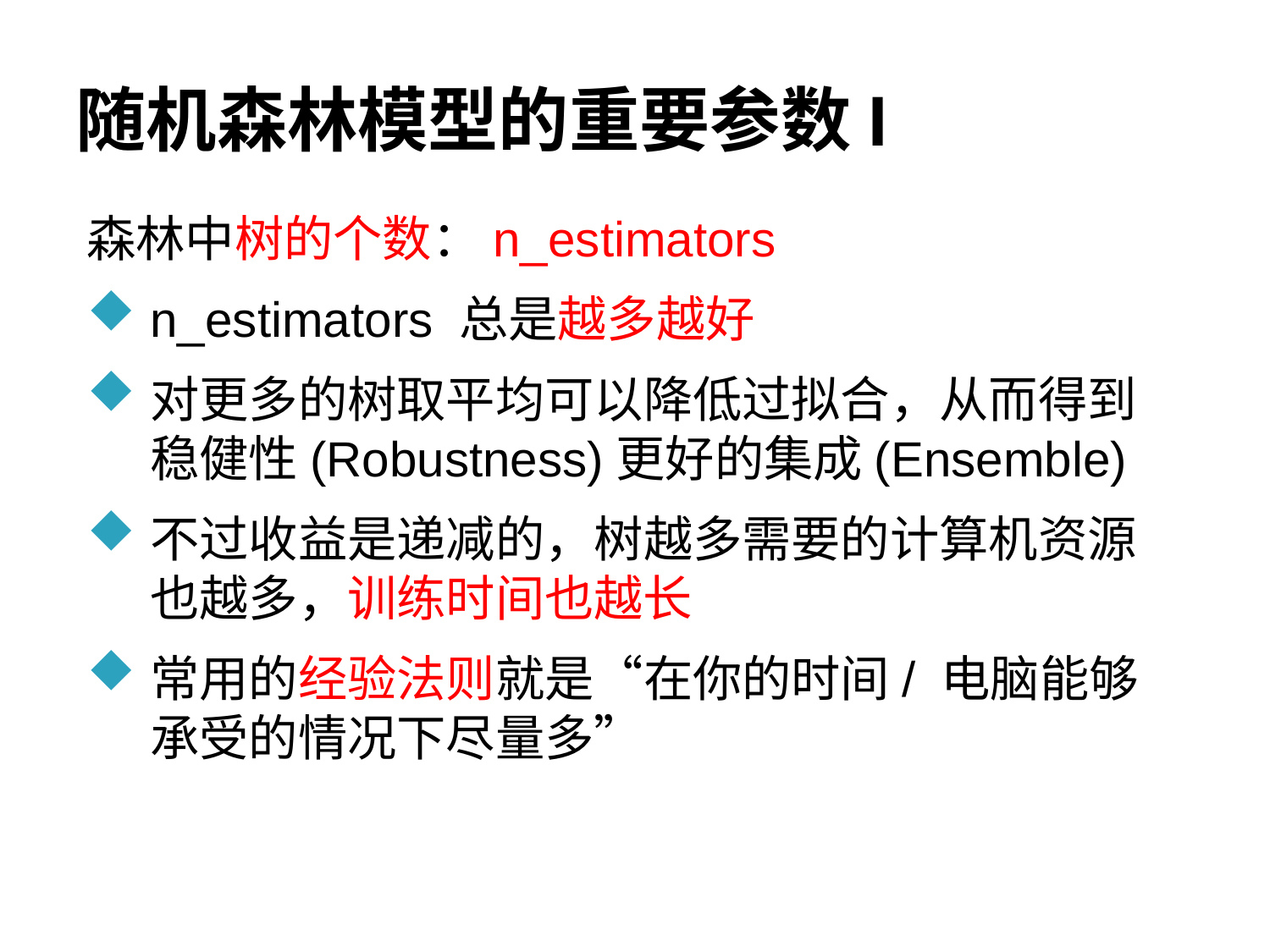

# 随机森林模型的重要参数I
森林中树的个数：n_estimators
n_estimators 总是越多越好
对更多的树取平均可以降低过拟合，从而得到稳健性(Robustness)更好的集成(Ensemble)
不过收益是递减的，树越多需要的计算机资源也越多，训练时间也越长
常用的经验法则就是“在你的时间/ 电脑能够承受的情况下尽量多”